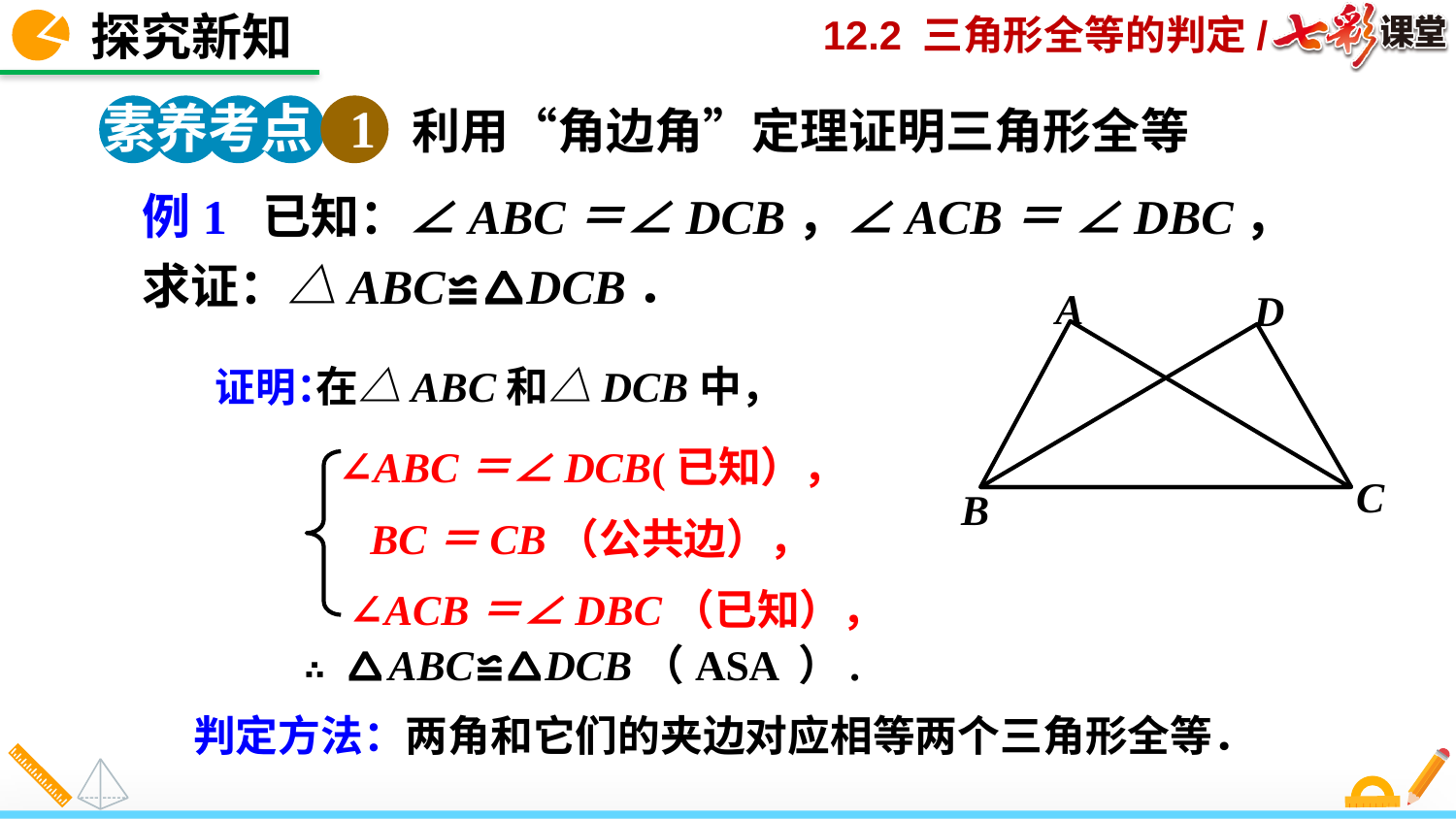

探究新知

素养考点  1

利用“角边角”定理证明三角形全等
例1  已知：∠ABC＝∠DCB，∠ACB＝ ∠DBC，
求证：△ABC≌△DCB．
A
D

C
B
在△ABC和△DCB中，
证明：
∠ABC＝∠DCB(已知），
   BC＝CB（公共边），
 ∠ACB＝∠DBC（已知），

∴△ABC≌△DCB（ASA ）.
 判定方法：两角和它们的夹边对应相等两个三角形全等．